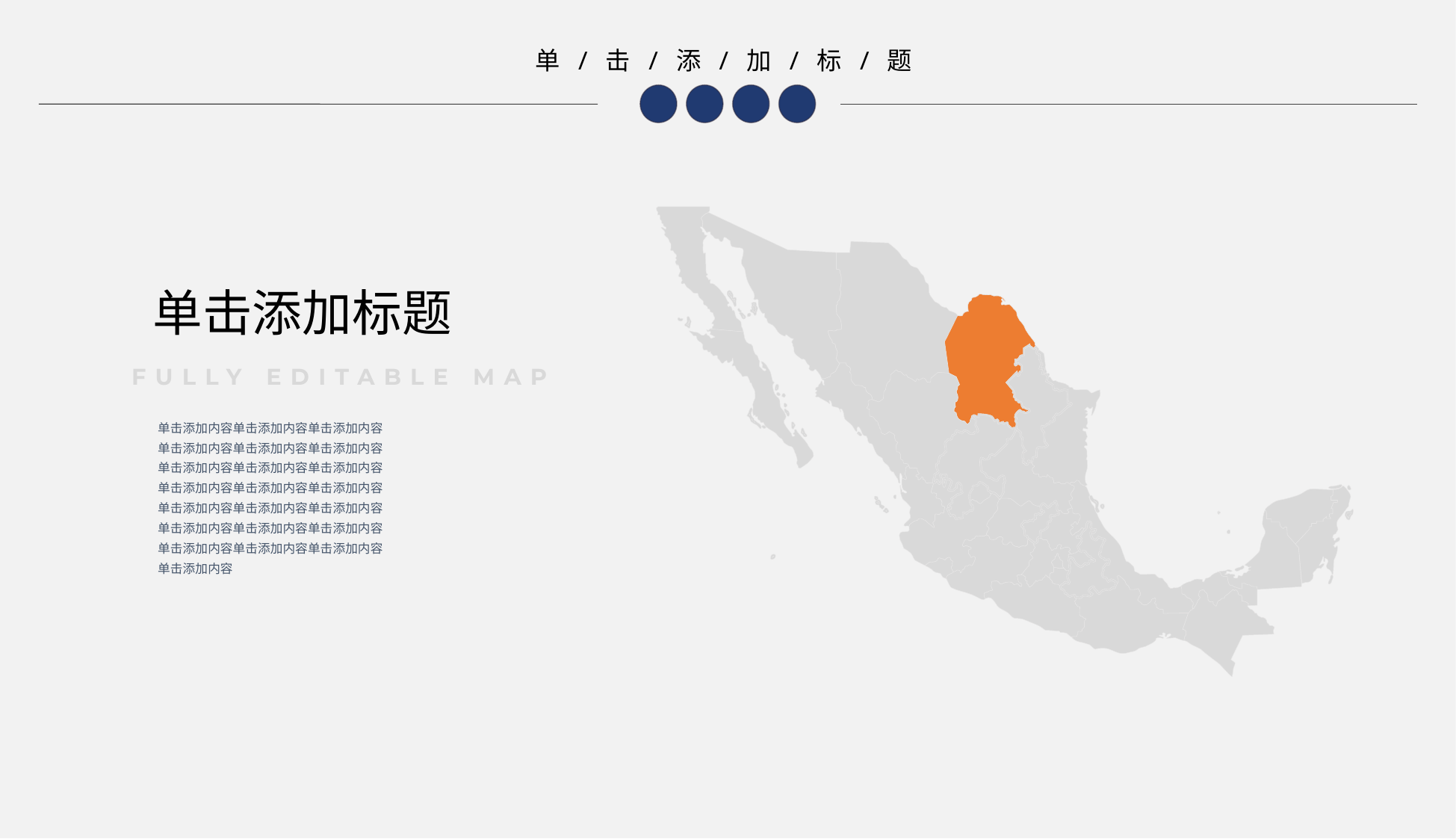

单/击/添/加/标/题

单击添加标题
FULLY EDITABLE MAP
单击添加内容单击添加内容单击添加内容单击添加内容单击添加内容单击添加内容单击添加内容单击添加内容单击添加内容单击添加内容单击添加内容单击添加内容单击添加内容单击添加内容单击添加内容单击添加内容单击添加内容单击添加内容单击添加内容单击添加内容单击添加内容单击添加内容